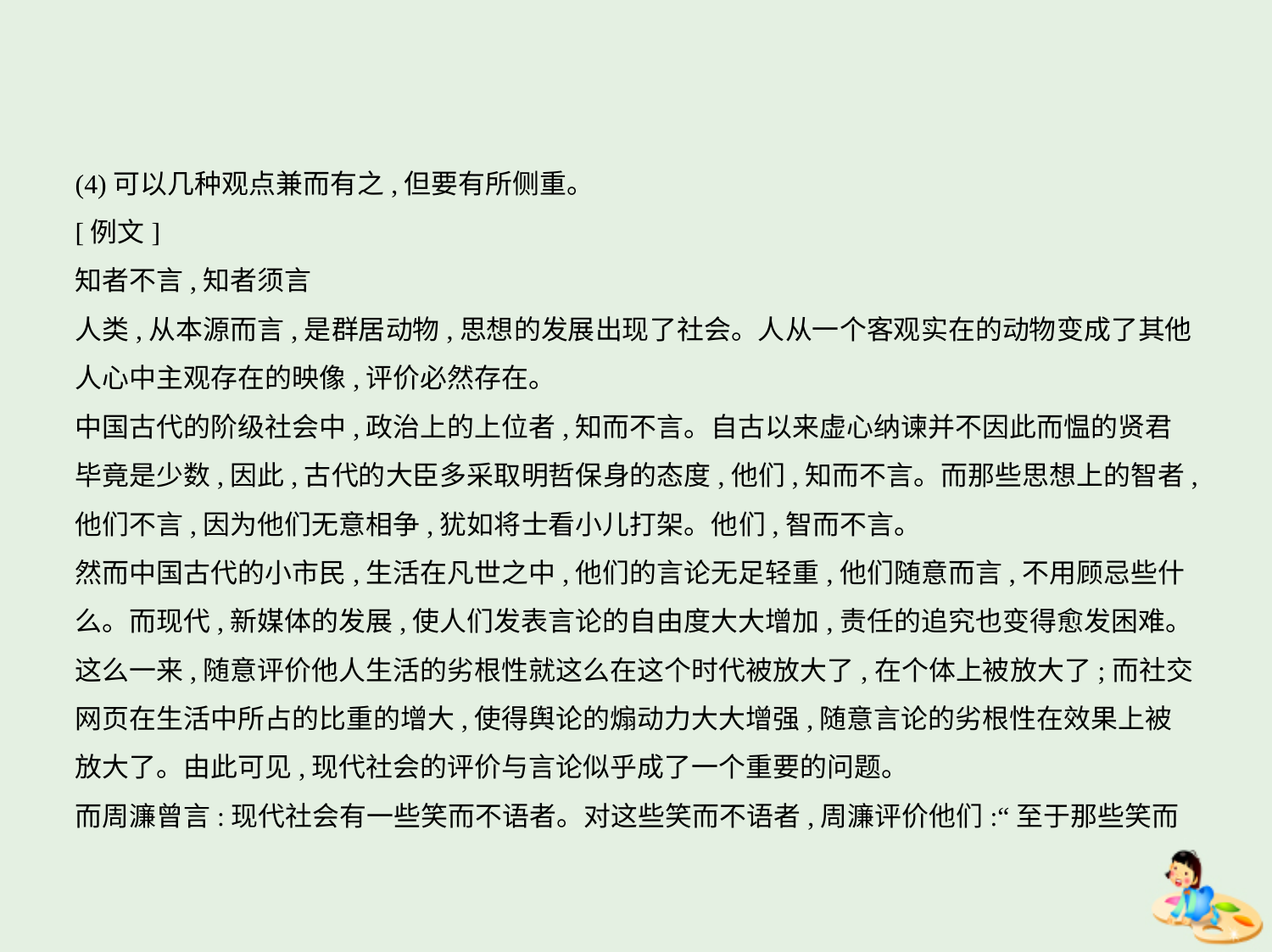

(4)可以几种观点兼而有之,但要有所侧重。
[例文]
知者不言,知者须言
人类,从本源而言,是群居动物,思想的发展出现了社会。人从一个客观实在的动物变成了其他
人心中主观存在的映像,评价必然存在。
中国古代的阶级社会中,政治上的上位者,知而不言。自古以来虚心纳谏并不因此而愠的贤君
毕竟是少数,因此,古代的大臣多采取明哲保身的态度,他们,知而不言。而那些思想上的智者,
他们不言,因为他们无意相争,犹如将士看小儿打架。他们,智而不言。
然而中国古代的小市民,生活在凡世之中,他们的言论无足轻重,他们随意而言,不用顾忌些什
么。而现代,新媒体的发展,使人们发表言论的自由度大大增加,责任的追究也变得愈发困难。
这么一来,随意评价他人生活的劣根性就这么在这个时代被放大了,在个体上被放大了;而社交
网页在生活中所占的比重的增大,使得舆论的煽动力大大增强,随意言论的劣根性在效果上被
放大了。由此可见,现代社会的评价与言论似乎成了一个重要的问题。
而周濂曾言:现代社会有一些笑而不语者。对这些笑而不语者,周濂评价他们:“至于那些笑而